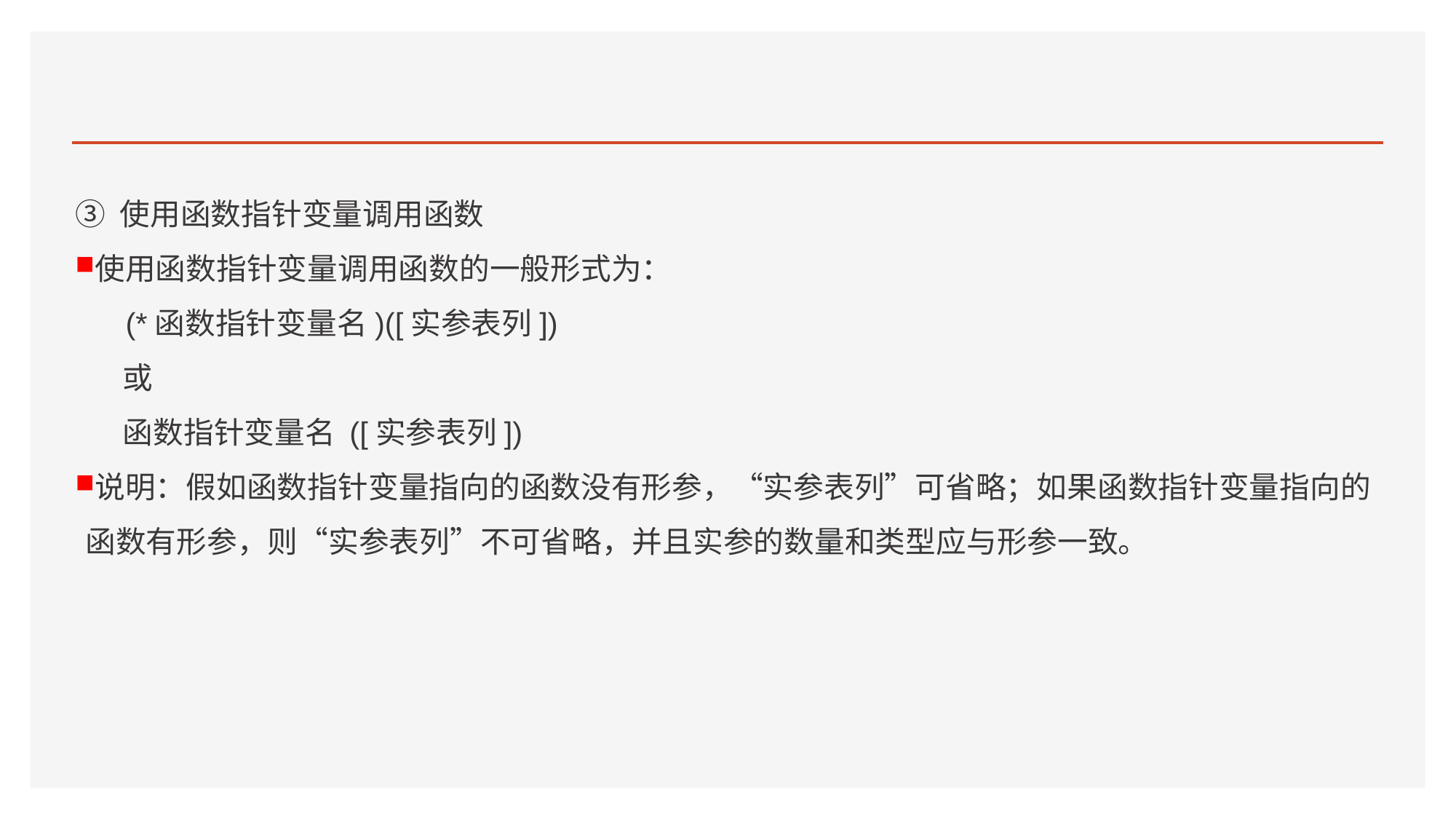

#
③ 使用函数指针变量调用函数
使用函数指针变量调用函数的一般形式为：
      (*函数指针变量名)([实参表列])
      或
      函数指针变量名 ([实参表列])
说明：假如函数指针变量指向的函数没有形参，“实参表列”可省略；如果函数指针变量指向的函数有形参，则“实参表列”不可省略，并且实参的数量和类型应与形参一致。